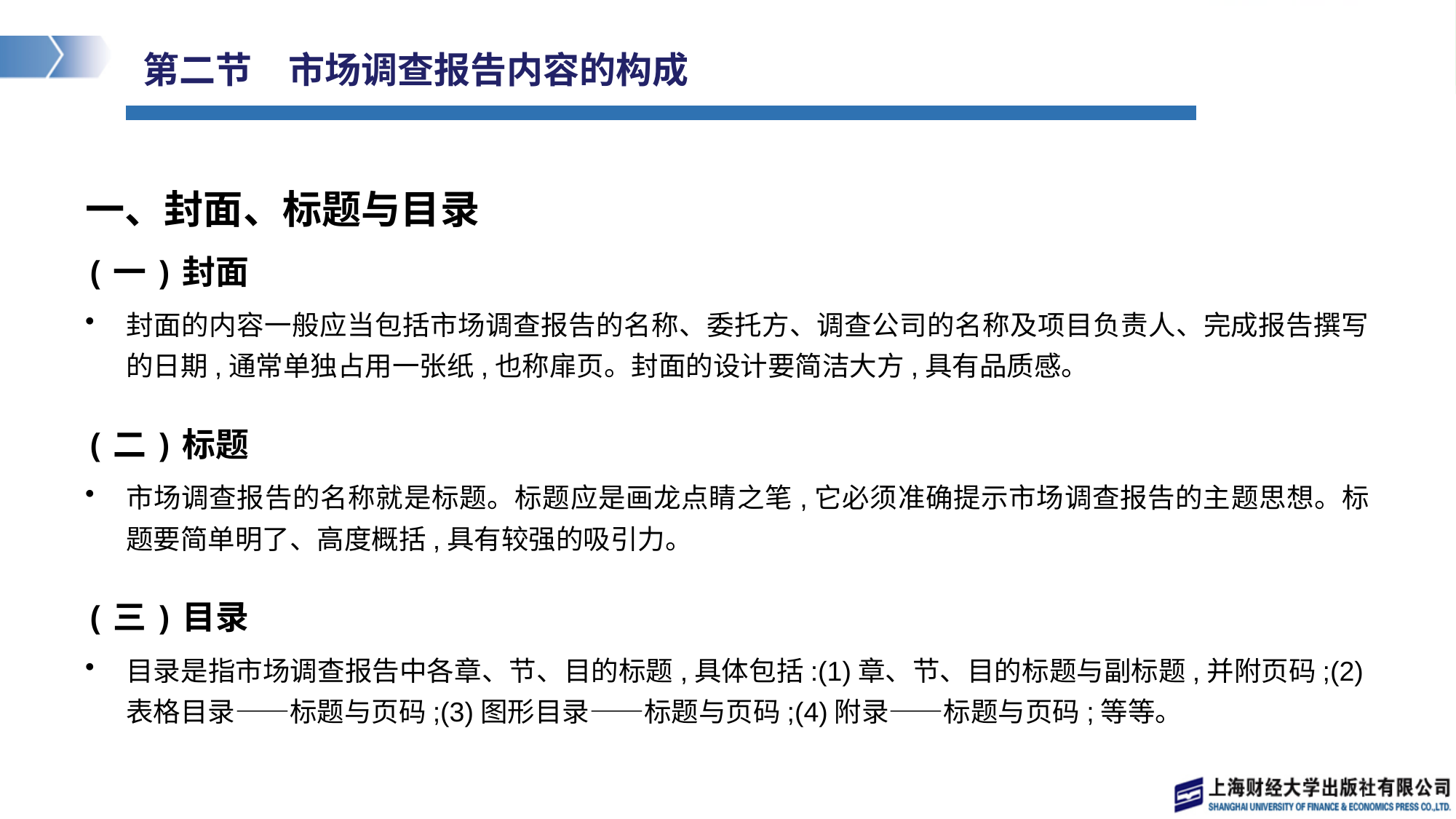

# 第二节　市场调查报告内容的构成
一、封面、标题与目录
(一)封面
封面的内容一般应当包括市场调查报告的名称、委托方、调查公司的名称及项目负责人、完成报告撰写的日期,通常单独占用一张纸,也称扉页。封面的设计要简洁大方,具有品质感。
(二)标题
市场调查报告的名称就是标题。标题应是画龙点睛之笔,它必须准确提示市场调查报告的主题思想。标题要简单明了、高度概括,具有较强的吸引力。
(三)目录
目录是指市场调查报告中各章、节、目的标题,具体包括:(1)章、节、目的标题与副标题,并附页码;(2)表格目录——标题与页码;(3)图形目录——标题与页码;(4)附录——标题与页码;等等。